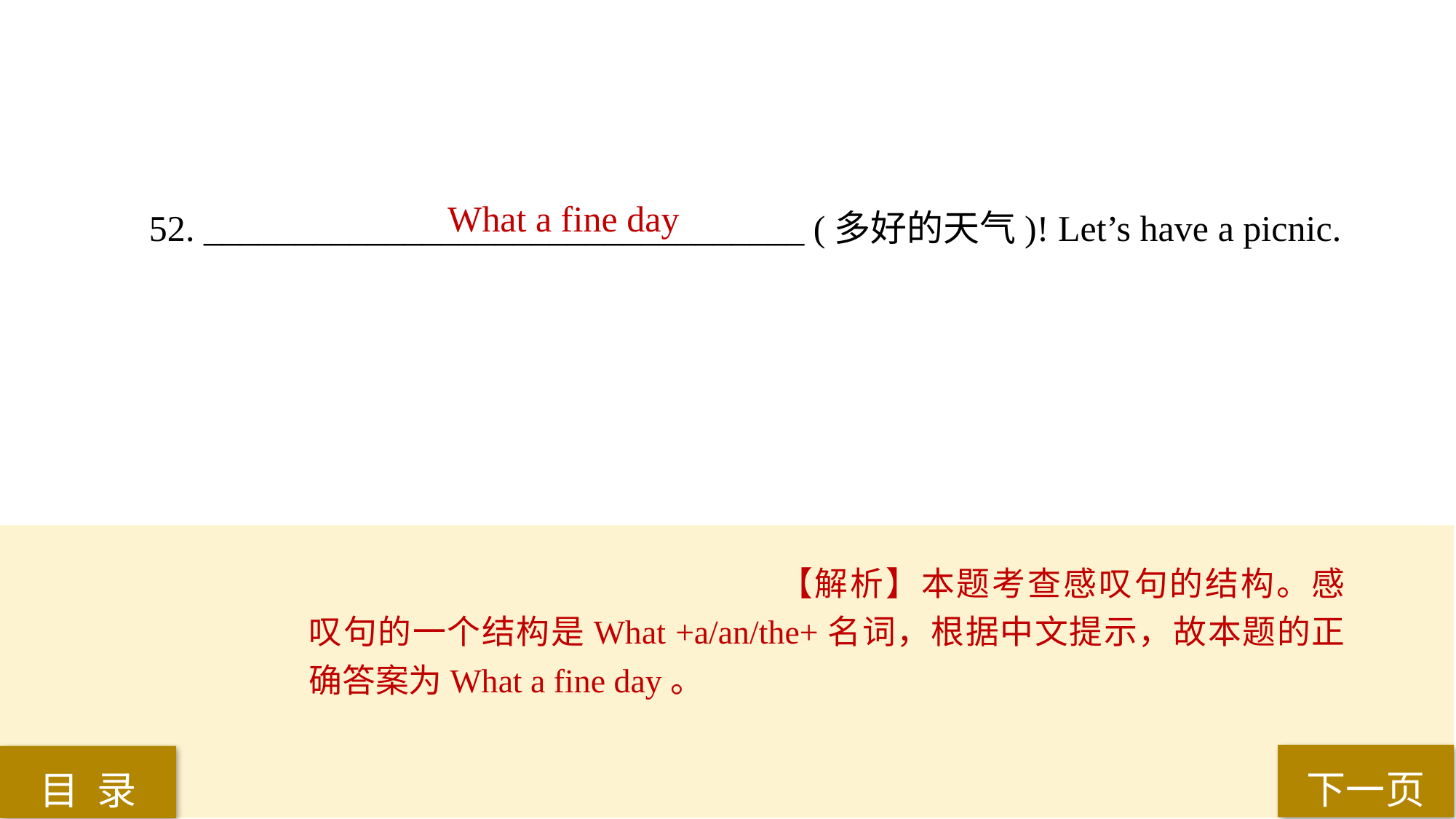

What a fine day
52. _________________________________ (多好的天气)! Let’s have a picnic.
【解析】本题考查感叹句的结构。感叹句的一个结构是What +a/an/the+名词，根据中文提示，故本题的正确答案为What a fine day。